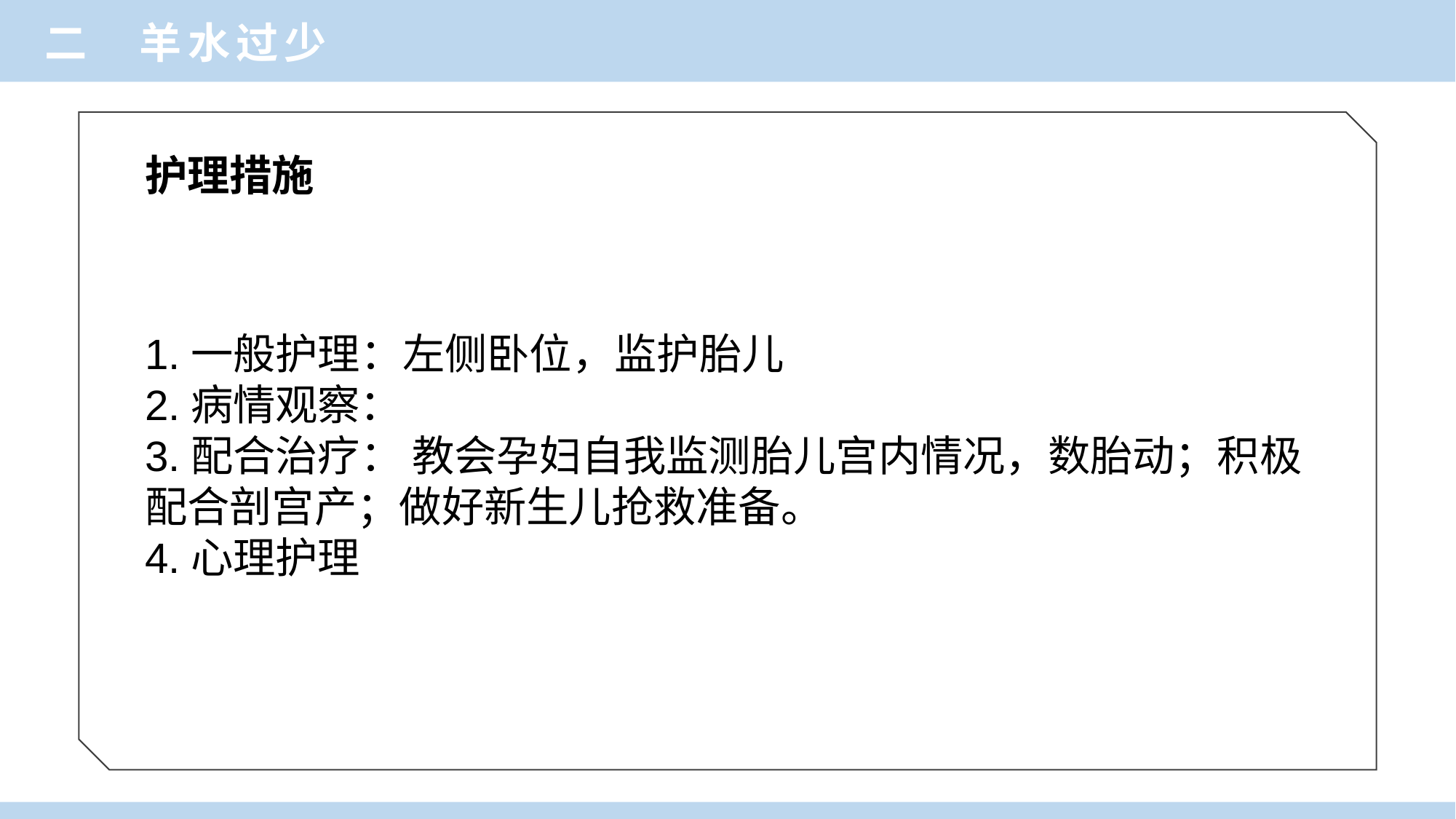

二   羊水过少

护理措施
1.一般护理：左侧卧位，监护胎儿
2.病情观察：
3.配合治疗： 教会孕妇自我监测胎儿宫内情况，数胎动；积极配合剖宫产；做好新生儿抢救准备。
4.心理护理